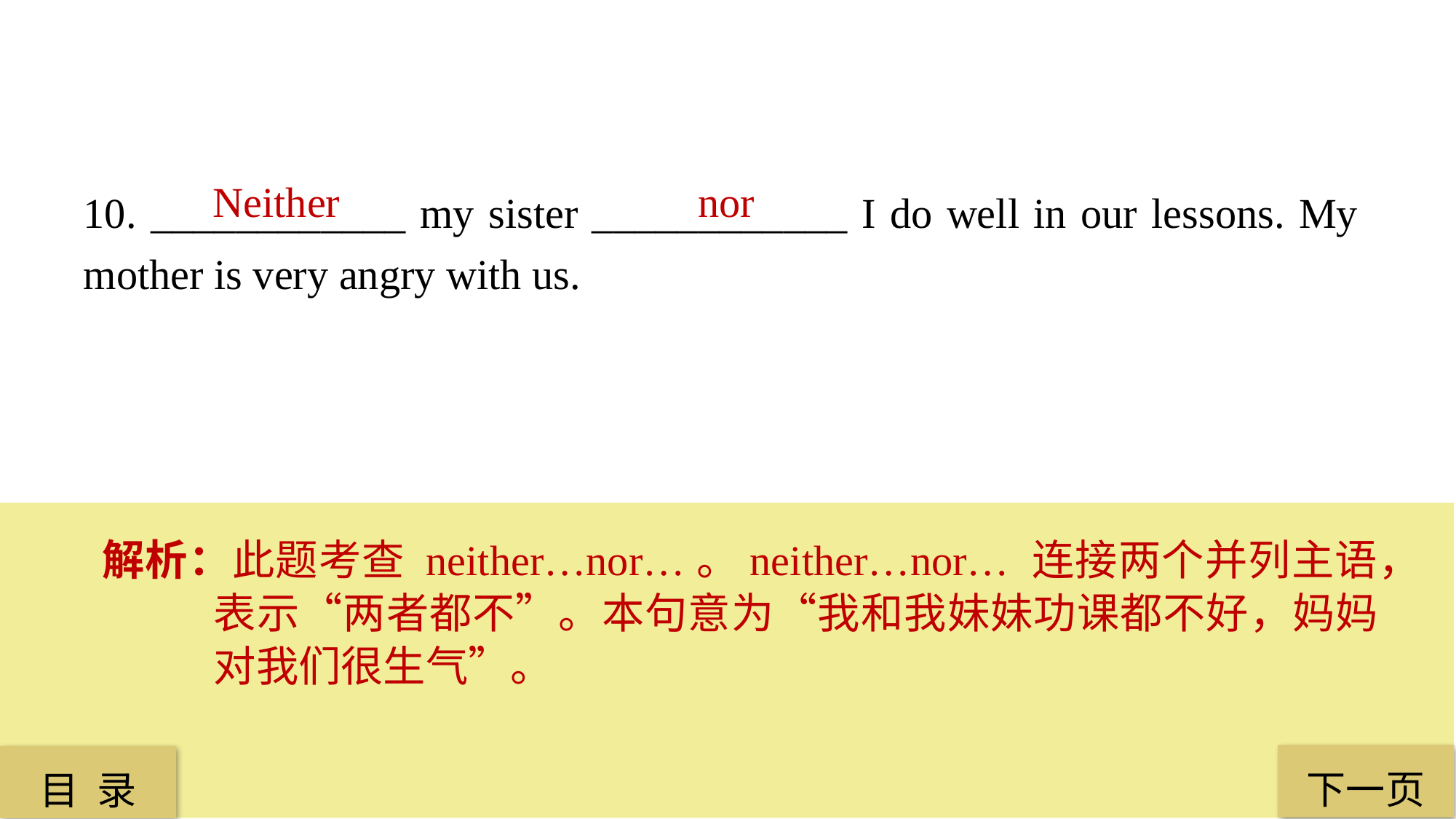

Neither
 nor
10. ____________ my sister ____________ I do well in our lessons. My mother is very angry with us.
解析：此题考查 neither…nor…。neither…nor… 连接两个并列主语，表示“两者都不”。本句意为“我和我妹妹功课都不好，妈妈对我们很生气”。